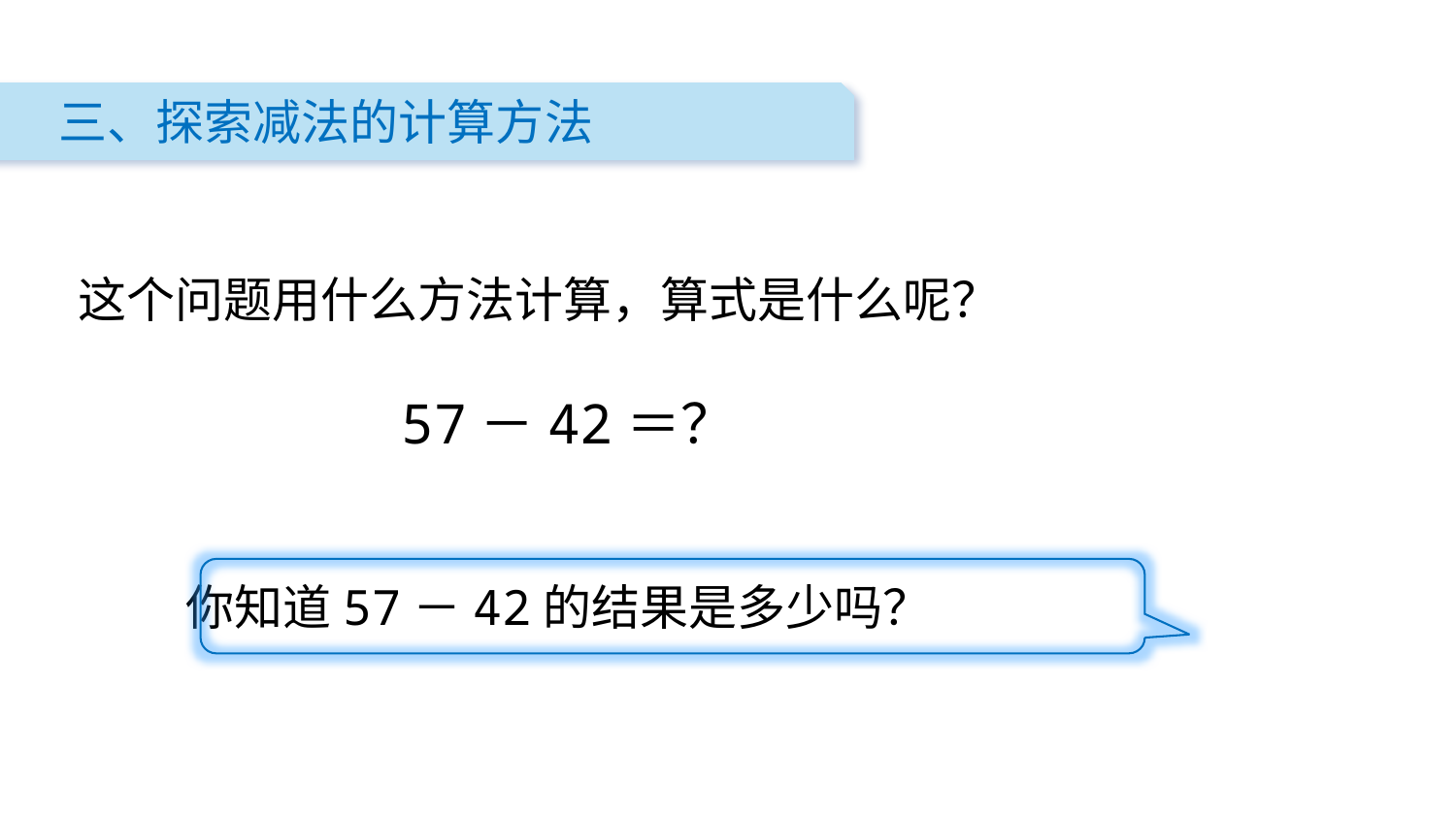

三、探索减法的计算方法
这个问题用什么方法计算，算式是什么呢？
57－42＝？

你知道57－42的结果是多少吗？